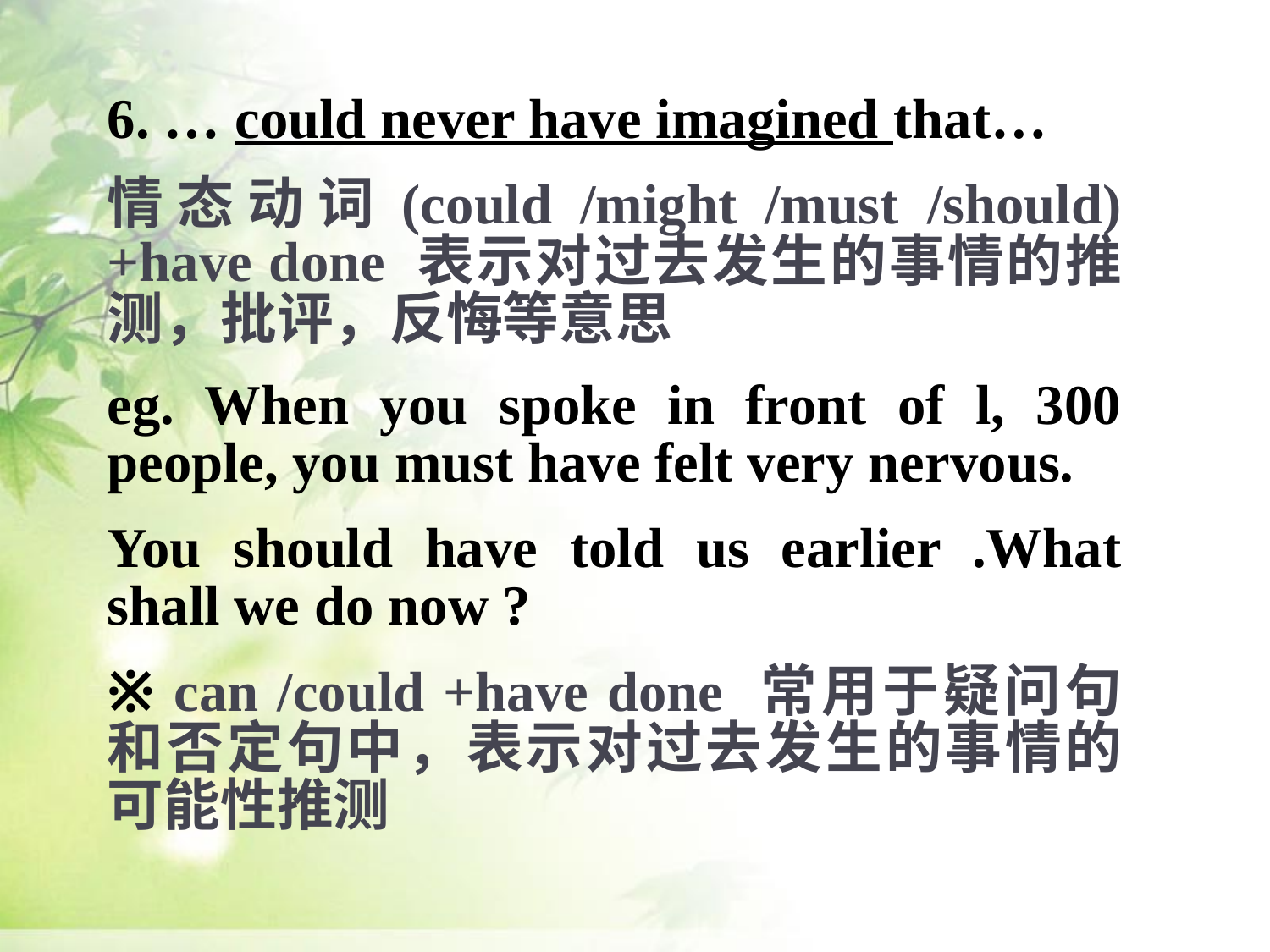

6. … could never have imagined that…
情态动词(could /might /must /should) +have done 表示对过去发生的事情的推测，批评，反悔等意思
eg. When you spoke in front of l, 300 people, you must have felt very nervous.
You should have told us earlier .What shall we do now ?
※ can /could +have done 常用于疑问句和否定句中，表示对过去发生的事情的可能性推测